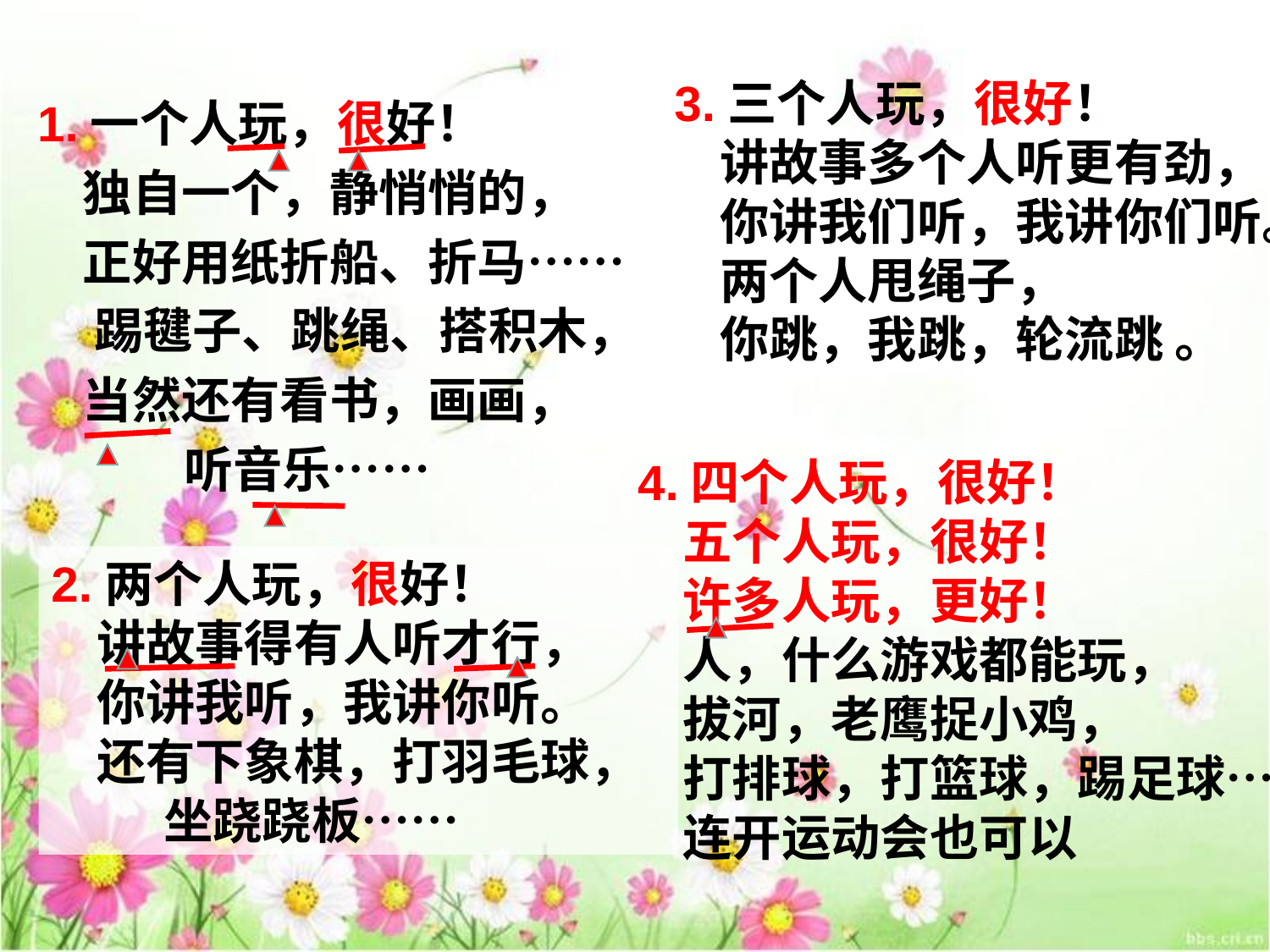

3.三个人玩，很好！
   讲故事多个人听更有劲，
   你讲我们听，我讲你们听。
   两个人甩绳子，
   你跳，我跳，轮流跳 。
1.一个人玩，很好！
   独自一个，静悄悄的，
   正好用纸折船、折马……
    踢毽子、跳绳、搭积木，
   当然还有看书，画画，
            听音乐……

4.四个人玩，很好！
   五个人玩，很好！
   许多人玩，更好！
   人，什么游戏都能玩，
   拔河，老鹰捉小鸡，
   打排球，打篮球，踢足球……
   连开运动会也可以

2.两个人玩，很好！
   讲故事得有人听才行，
   你讲我听，我讲你听。
   还有下象棋，打羽毛球，
         坐跷跷板……